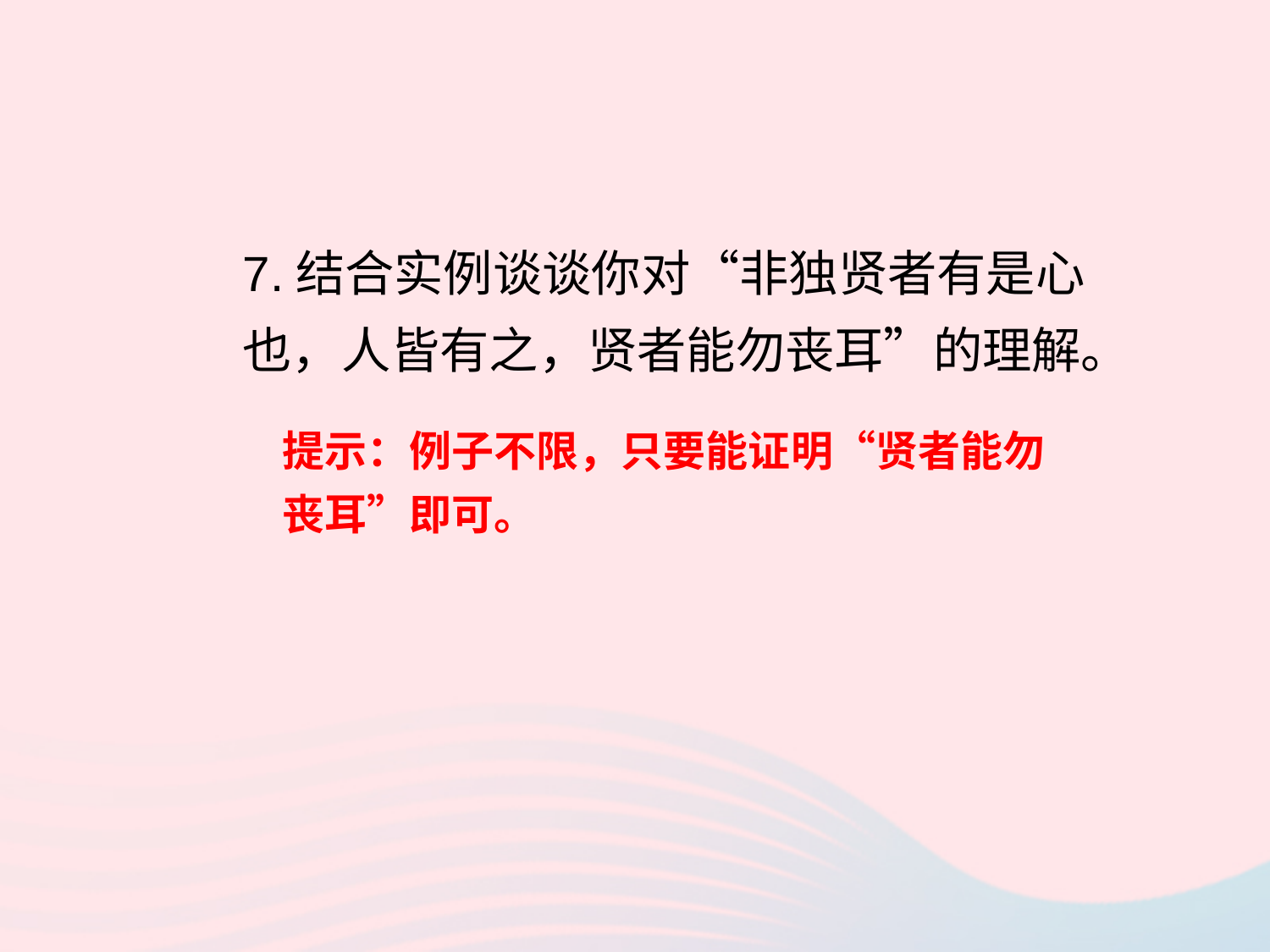

7.结合实例谈谈你对“非独贤者有是心也，人皆有之，贤者能勿丧耳”的理解。
提示：例子不限，只要能证明“贤者能勿丧耳”即可。